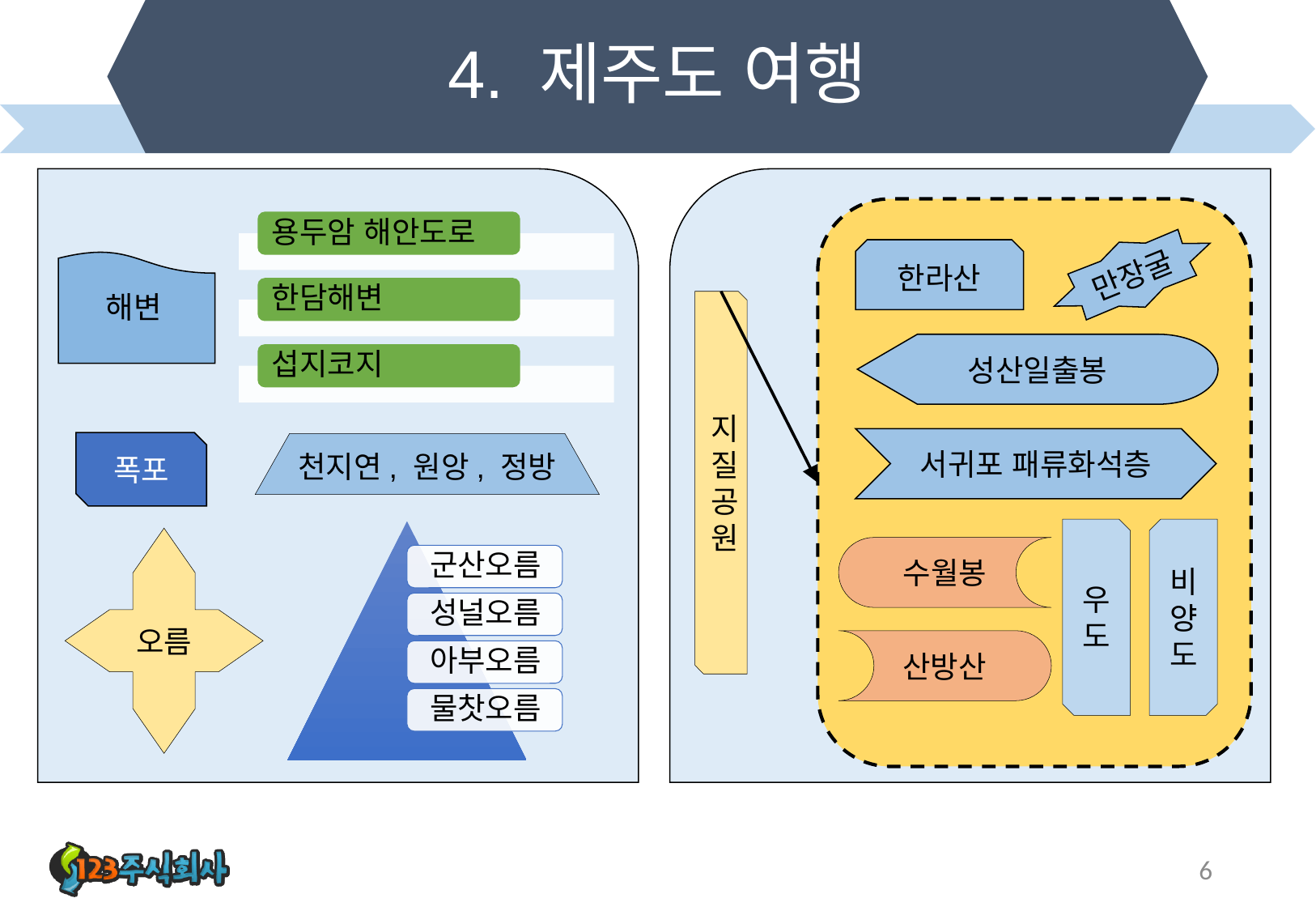

# 4. 제주도 여행

용두암 해안도로
한담해변
섭지코지
한라산
만장굴

해변
지질공원
성산일출봉
서귀포 패류화석층
폭포
천지연, 원앙, 정방
우도
비양도
군산오름
성널오름
아부오름
물찻오름
오름
수월봉
산방산
6